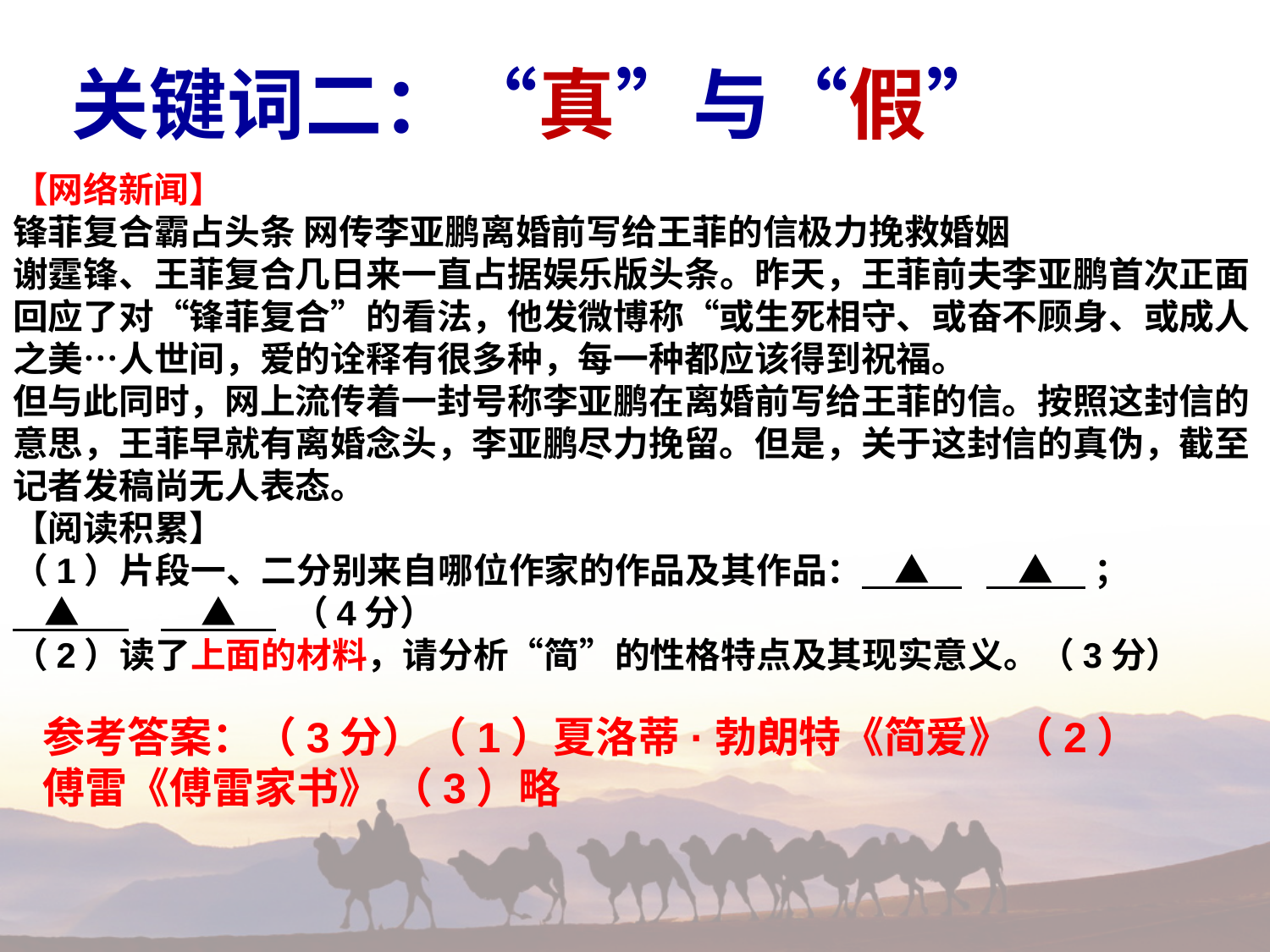

关键词二：“真”与“假”
【网络新闻】
锋菲复合霸占头条 网传李亚鹏离婚前写给王菲的信极力挽救婚姻
谢霆锋、王菲复合几日来一直占据娱乐版头条。昨天，王菲前夫李亚鹏首次正面回应了对“锋菲复合”的看法，他发微博称“或生死相守、或奋不顾身、或成人之美…人世间，爱的诠释有很多种，每一种都应该得到祝福。
但与此同时，网上流传着一封号称李亚鹏在离婚前写给王菲的信。按照这封信的意思，王菲早就有离婚念头，李亚鹏尽力挽留。但是，关于这封信的真伪，截至记者发稿尚无人表态。
【阅读积累】
（1）片段一、二分别来自哪位作家的作品及其作品：    ▲           ▲     ；
    ▲               ▲      （4分）
（2）读了上面的材料，请分析“简”的性格特点及其现实意义。（3分）
参考答案：（3分）（1）夏洛蒂·勃朗特《简爱》（2）傅雷《傅雷家书》 （3）略